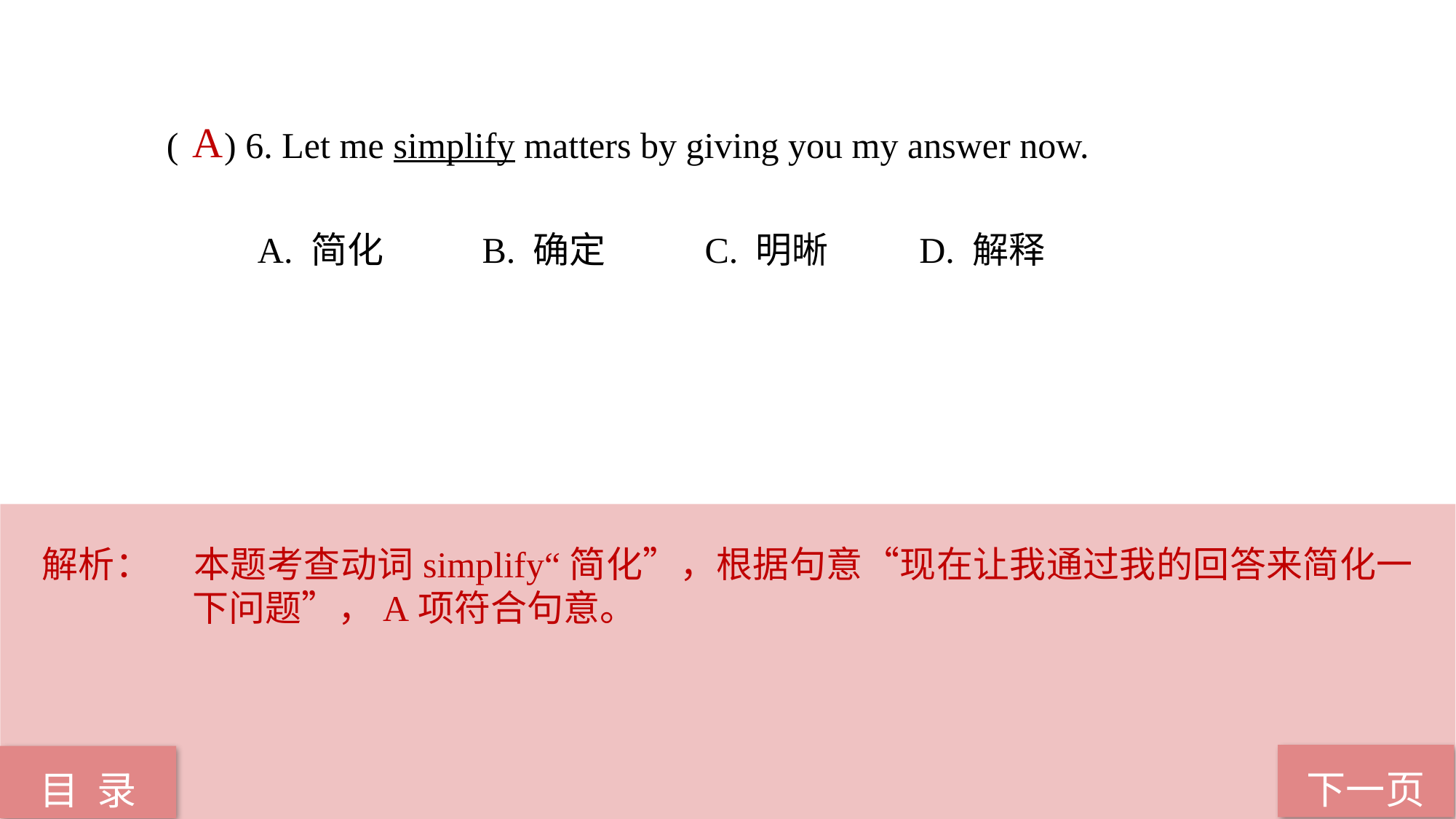

(     ) 6. Let me simplify matters by giving you my answer now.

          A. 简化           B. 确定           C. 明晰          D. 解释
A
解析：	本题考查动词simplify“简化”，根据句意“现在让我通过我的回答来简化一下问题”，A项符合句意。